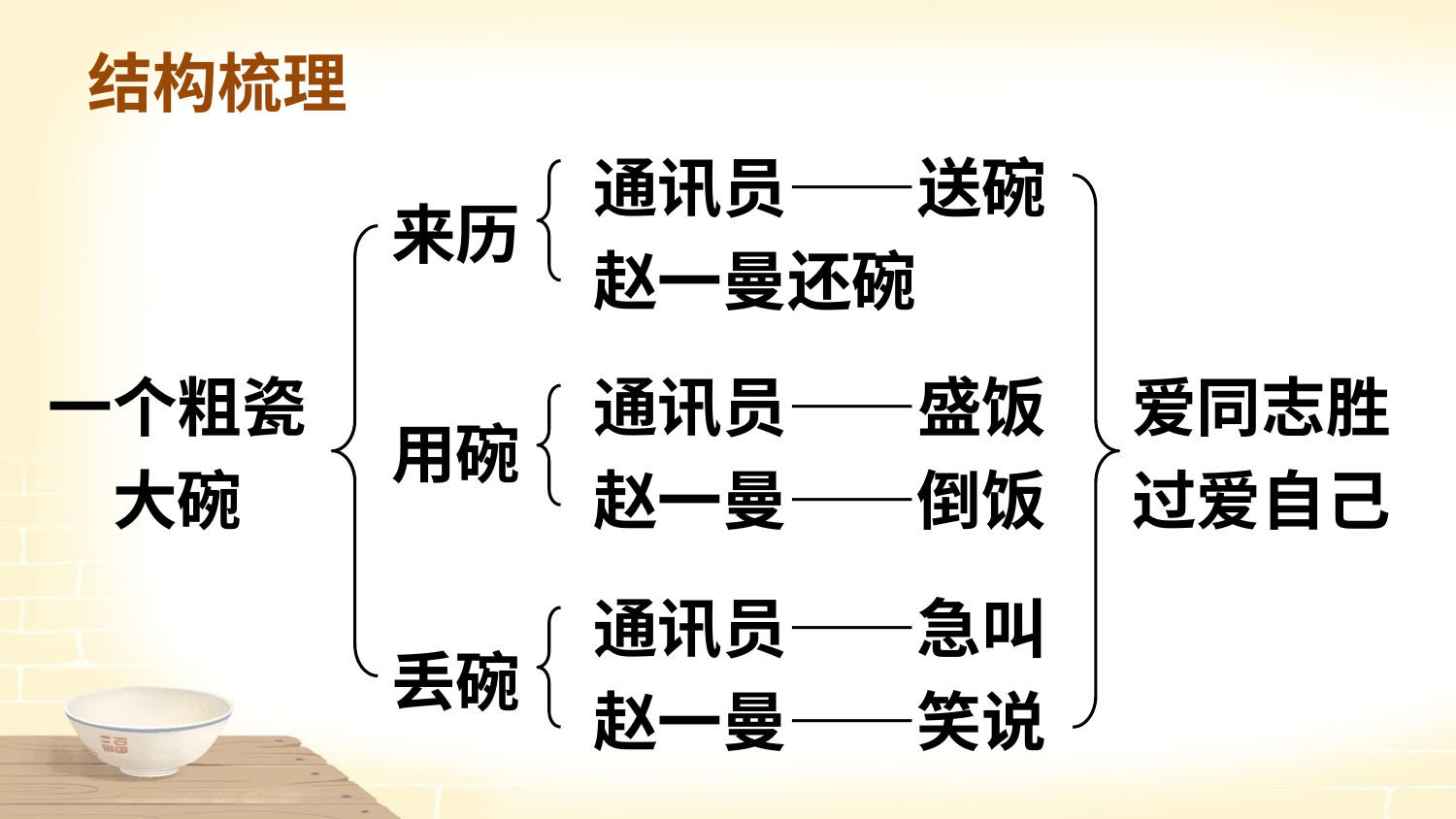

结构梳理
通讯员——送碗
赵一曼还碗

来历

一个粗瓷大碗
通讯员——盛饭
赵一曼——倒饭
爱同志胜过爱自己

用碗
通讯员——急叫
赵一曼——笑说

丢碗